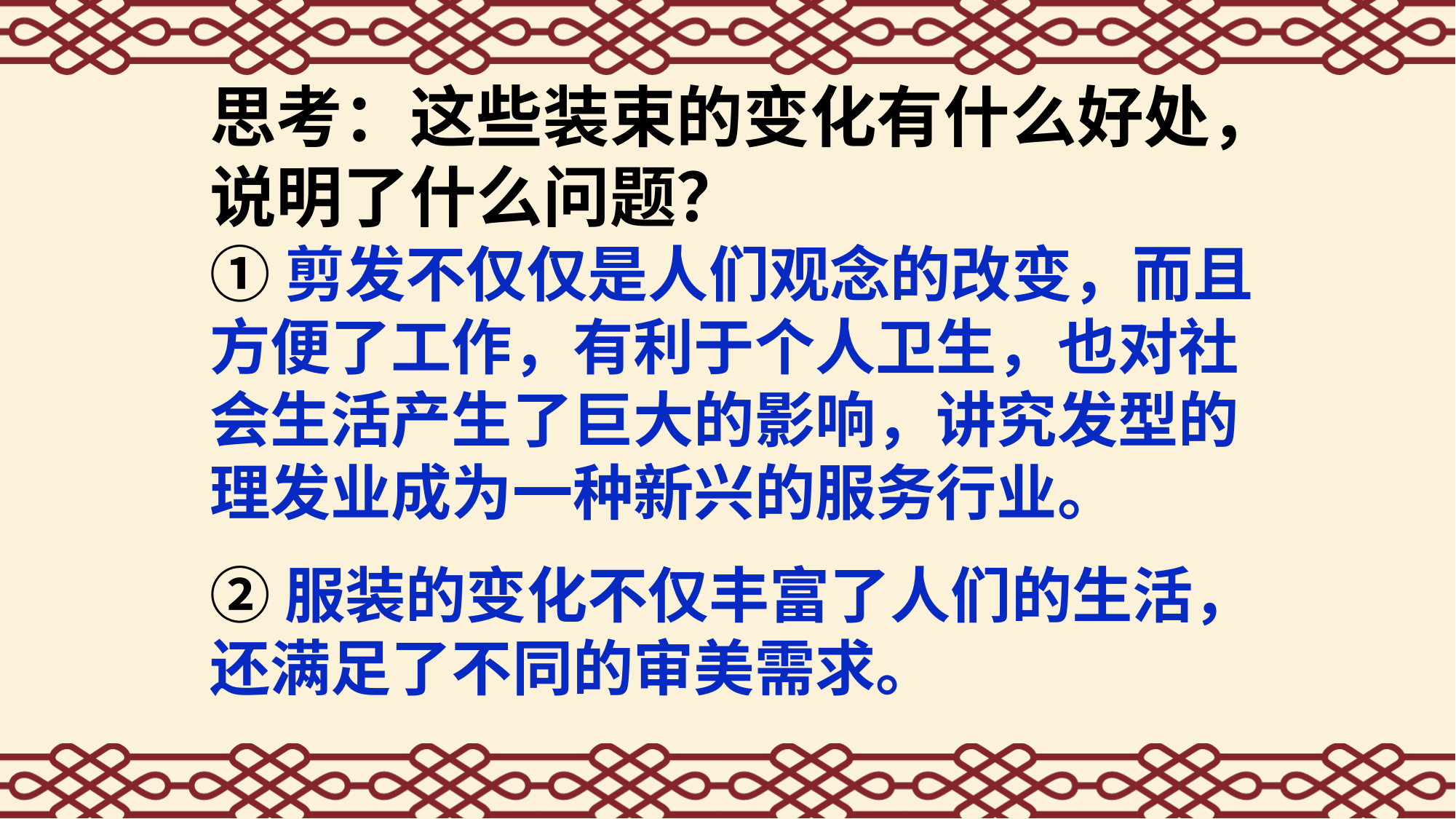

思考：这些装束的变化有什么好处，说明了什么问题？

①剪发不仅仅是人们观念的改变，而且方便了工作，有利于个人卫生，也对社会生活产生了巨大的影响，讲究发型的理发业成为一种新兴的服务行业。
②服装的变化不仅丰富了人们的生活，还满足了不同的审美需求。